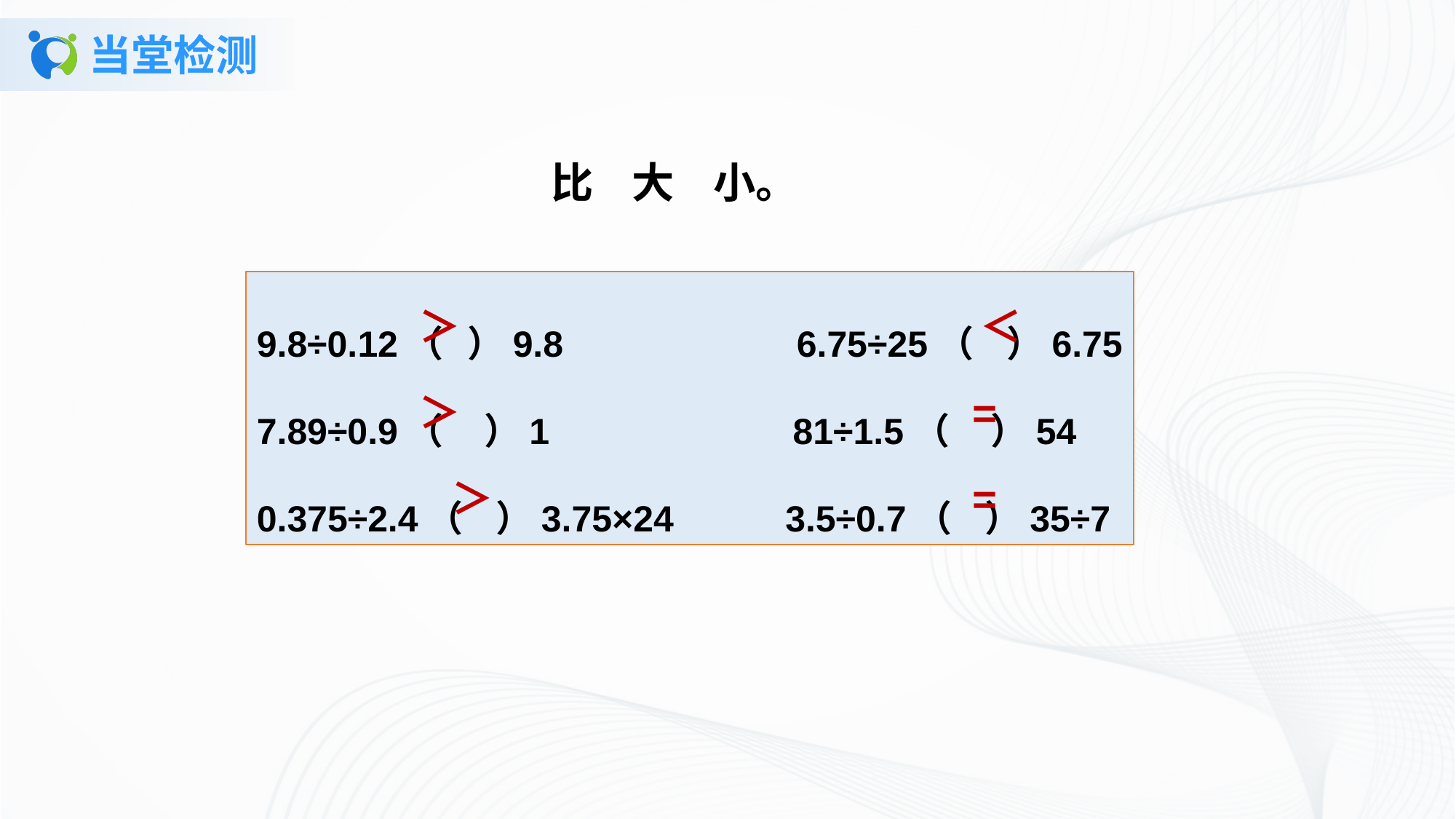

# 当堂检测
比    大    小。
9.8÷0.12（   ）9.8                       6.75÷25（    ）6.75
7.89÷0.9（     ）1                        81÷1.5（     ）54
0.375÷2.4（    ）3.75×24           3.5÷0.7（    ）35÷7
＞
＜
＞
=
＞
=